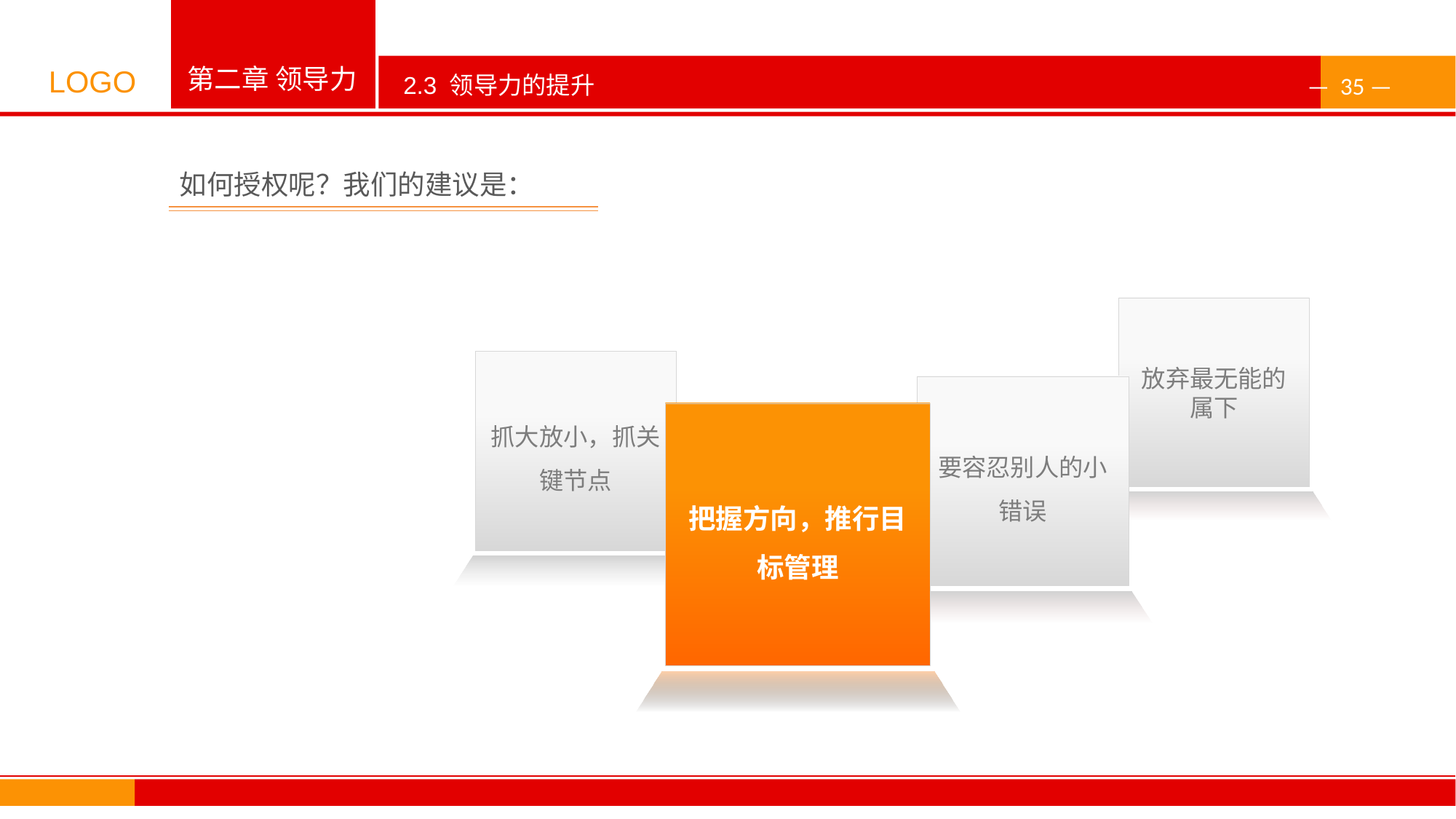

如何授权呢？我们的建议是：
放弃最无能的属下

抓大放小，抓关键节点

要容忍别人的小错误

把握方向，推行目标管理